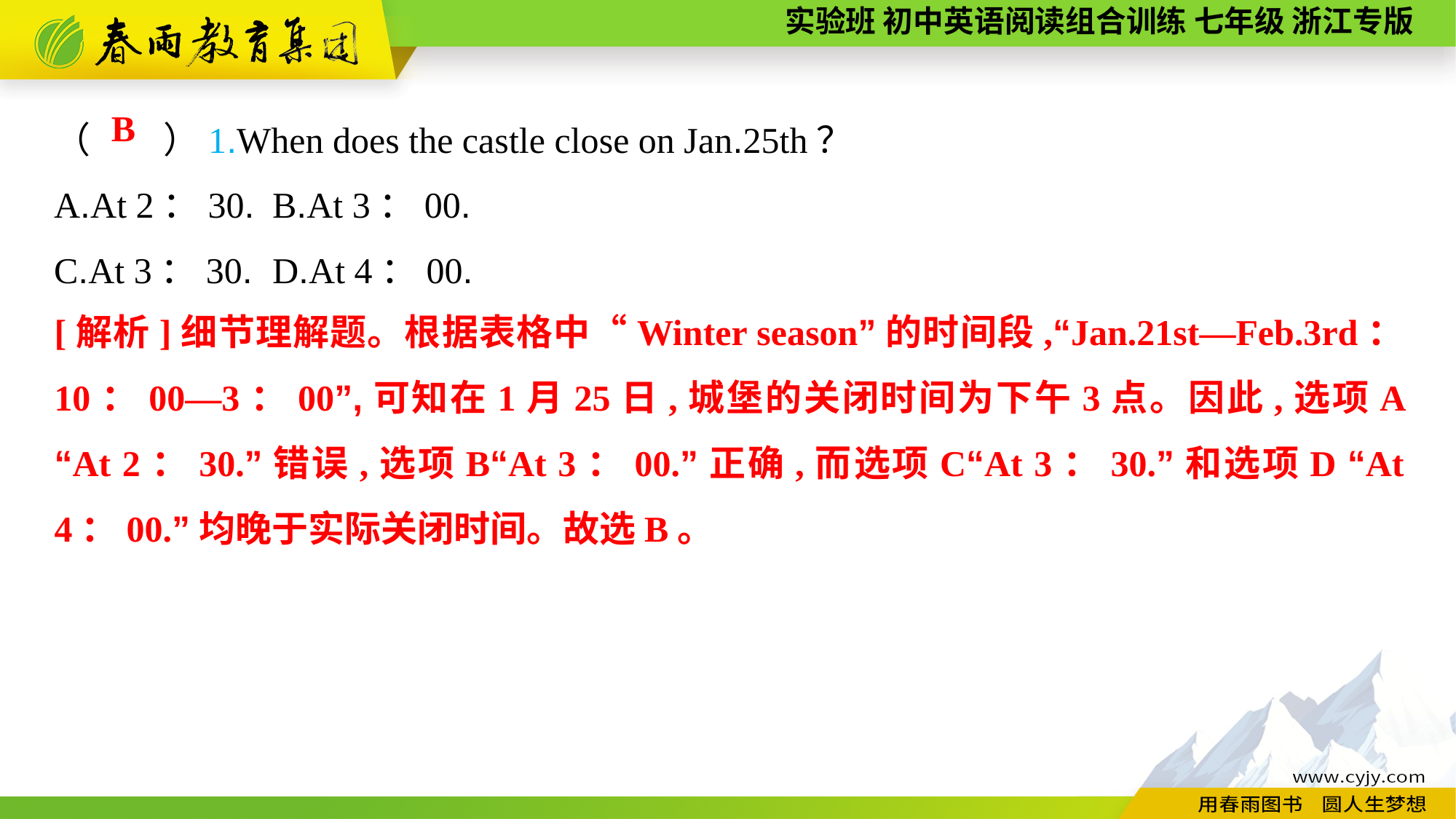

（　　）1.When does the castle close on Jan.25th？
A.At 2：30.	B.At 3：00.
C.At 3：30.	D.At 4：00.
B
[解析]细节理解题。根据表格中“Winter season”的时间段,“Jan.21st—Feb.3rd： 10：00—3：00”,可知在1月25日,城堡的关闭时间为下午3点。因此,选项A “At 2：30.”错误,选项B“At 3：00.”正确,而选项C“At 3：30.”和选项D “At 4：00.”均晚于实际关闭时间。故选B。